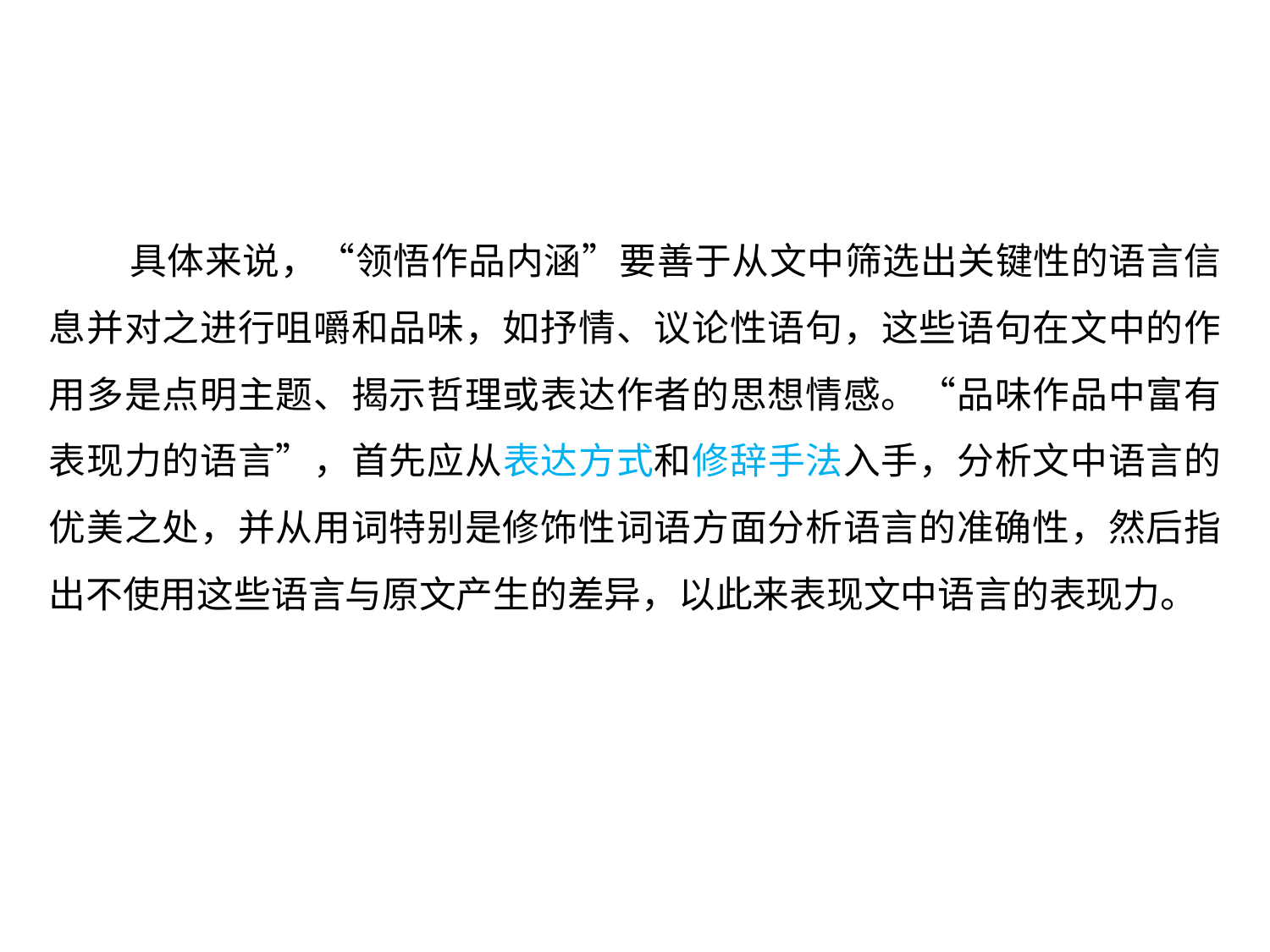

具体来说，“领悟作品内涵”要善于从文中筛选出关键性的语言信息并对之进行咀嚼和品味，如抒情、议论性语句，这些语句在文中的作用多是点明主题、揭示哲理或表达作者的思想情感。“品味作品中富有表现力的语言”，首先应从表达方式和修辞手法入手，分析文中语言的优美之处，并从用词特别是修饰性词语方面分析语言的准确性，然后指出不使用这些语言与原文产生的差异，以此来表现文中语言的表现力。